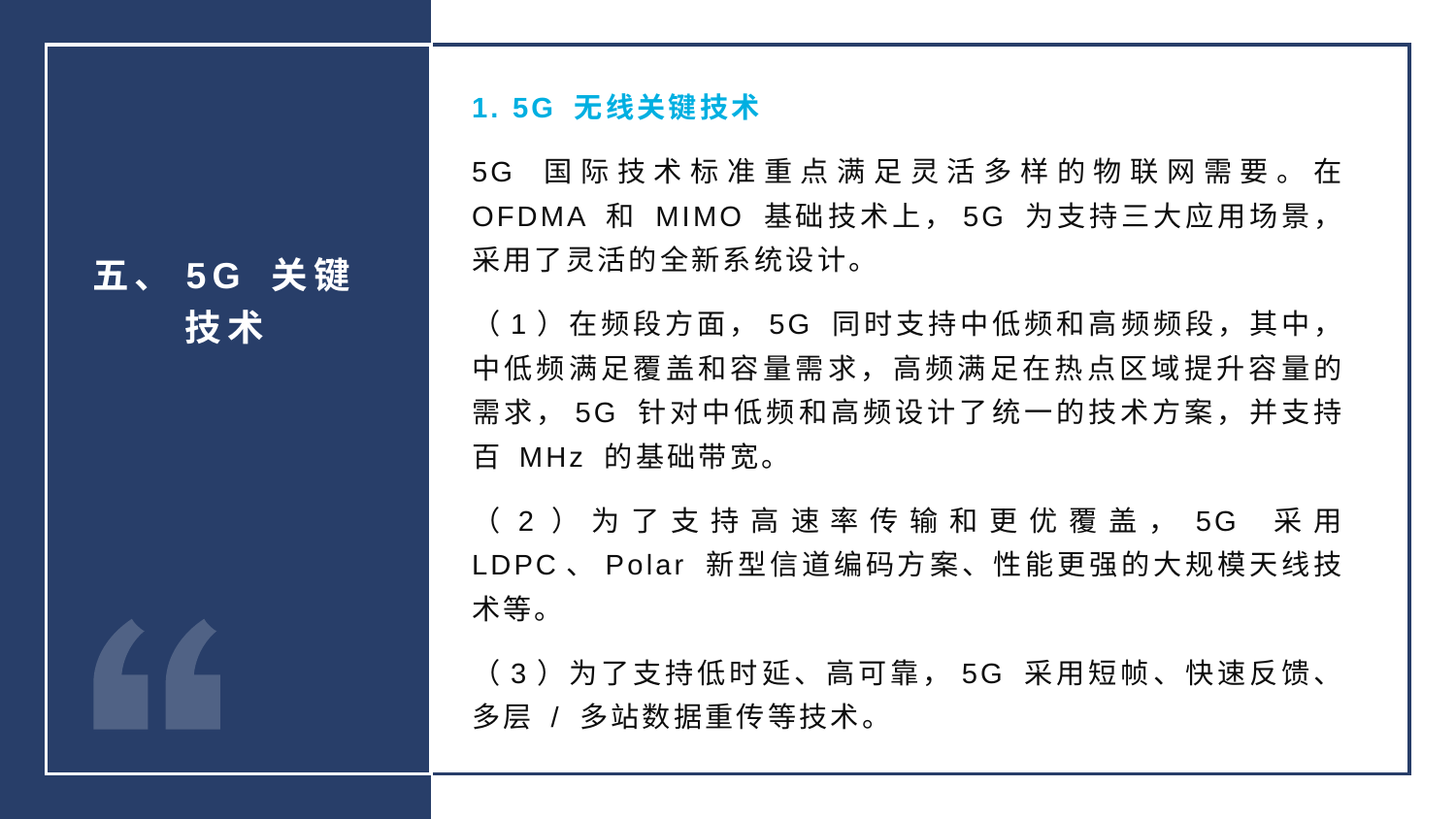

1. 5G 无线关键技术
5G 国际技术标准重点满足灵活多样的物联网需要。在 OFDMA 和 MIMO 基础技术上，5G 为支持三大应用场景，采用了灵活的全新系统设计。
（1）在频段方面，5G 同时支持中低频和高频频段，其中，中低频满足覆盖和容量需求，高频满足在热点区域提升容量的需求，5G 针对中低频和高频设计了统一的技术方案，并支持百 MHz 的基础带宽。
（2）为了支持高速率传输和更优覆盖，5G 采用 LDPC、Polar 新型信道编码方案、性能更强的大规模天线技术等。
（3）为了支持低时延、高可靠，5G 采用短帧、快速反馈、多层 / 多站数据重传等技术。
五、5G 关键技术